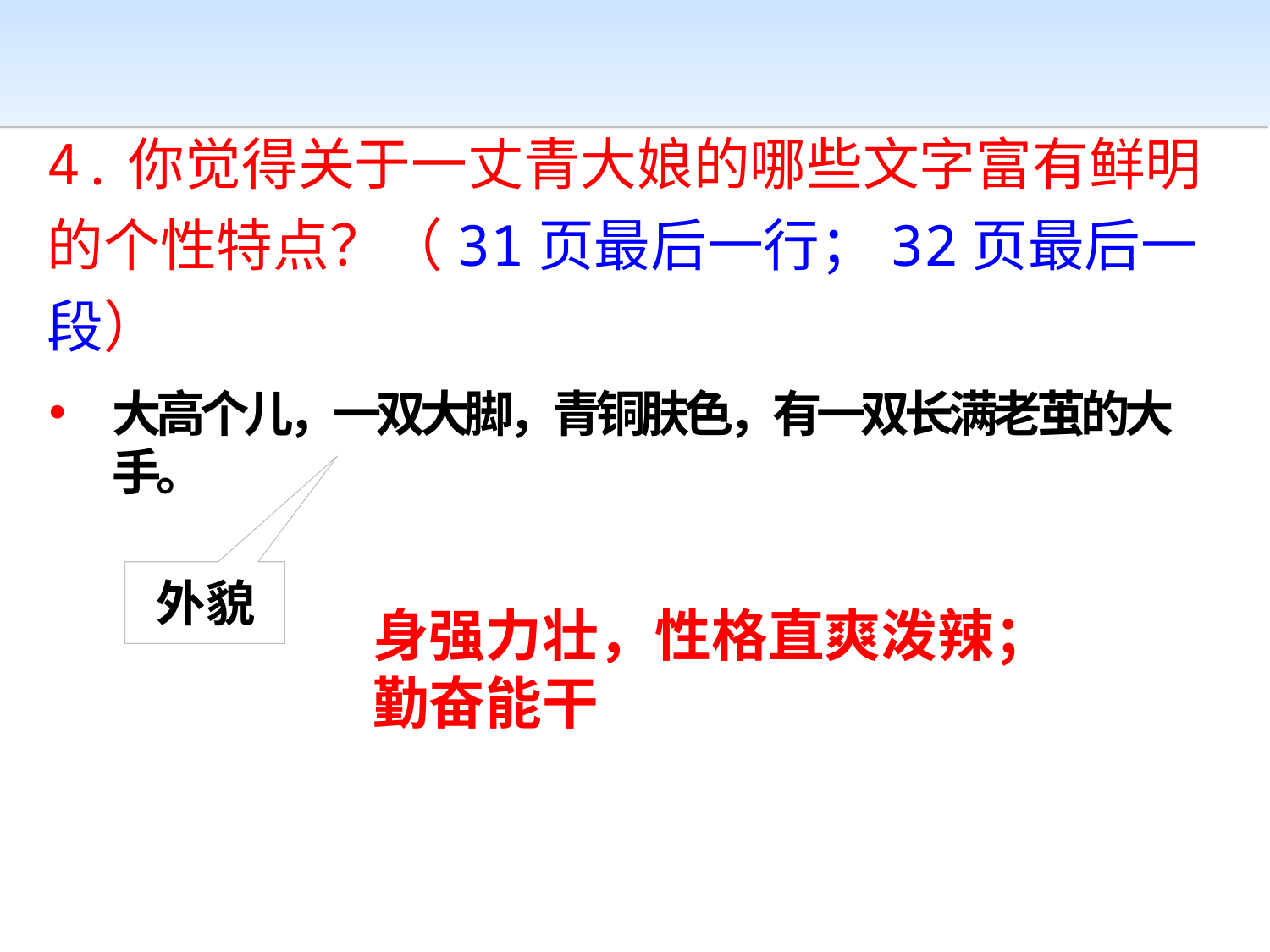

4.你觉得关于一丈青大娘的哪些文字富有鲜明的个性特点？（31页最后一行；32页最后一段）
大高个儿，一双大脚，青铜肤色，有一双长满老茧的大手。

外 貌
身强力壮，性格直爽泼辣；
勤奋能干